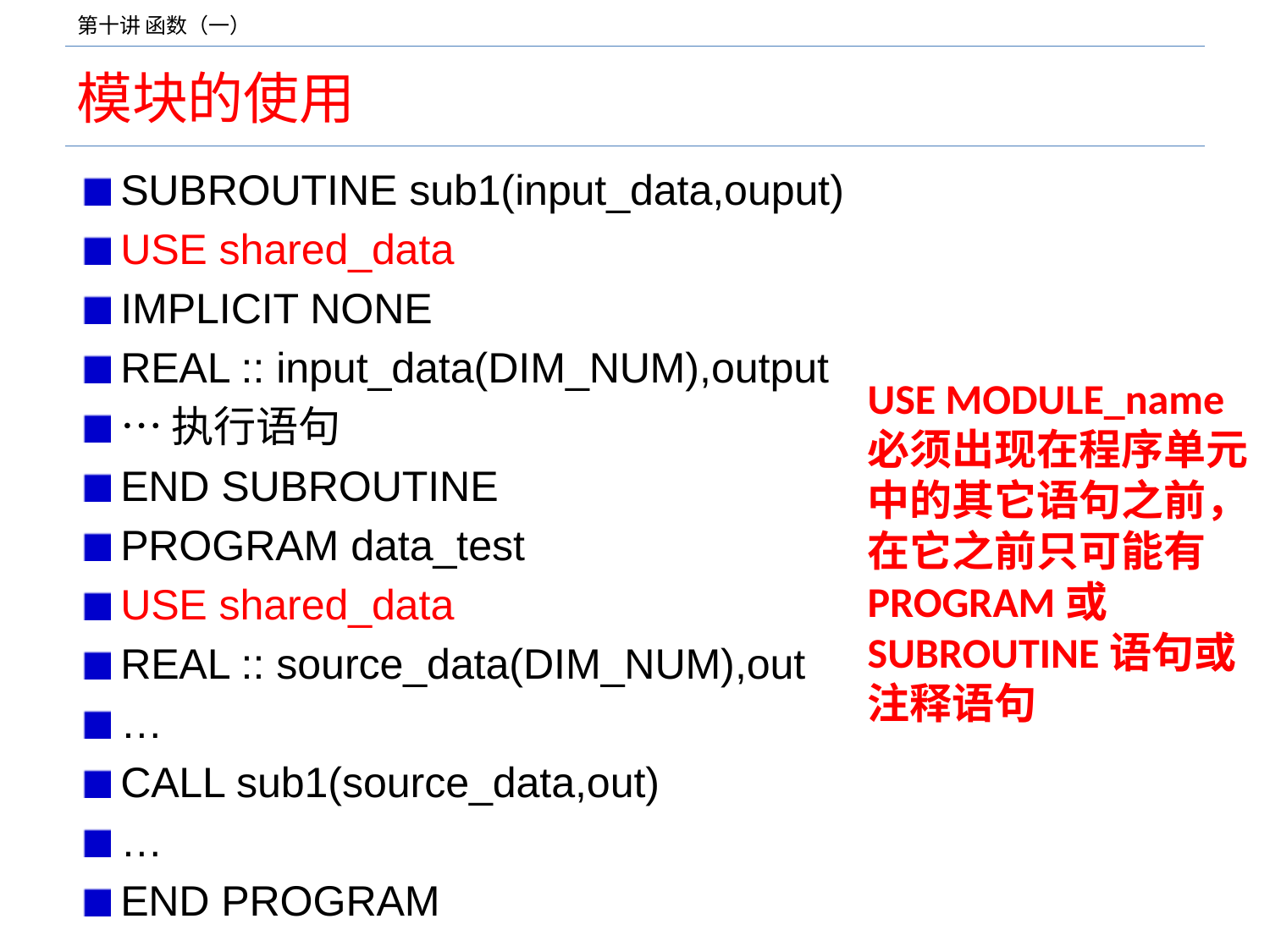

# 模块的使用
SUBROUTINE sub1(input_data,ouput)
USE shared_data
IMPLICIT NONE
REAL :: input_data(DIM_NUM),output
…执行语句
END SUBROUTINE
PROGRAM data_test
USE shared_data
REAL :: source_data(DIM_NUM),out
…
CALL sub1(source_data,out)
…
END PROGRAM

USE MODULE_name必须出现在程序单元中的其它语句之前，在它之前只可能有PROGRAM或SUBROUTINE语句或注释语句